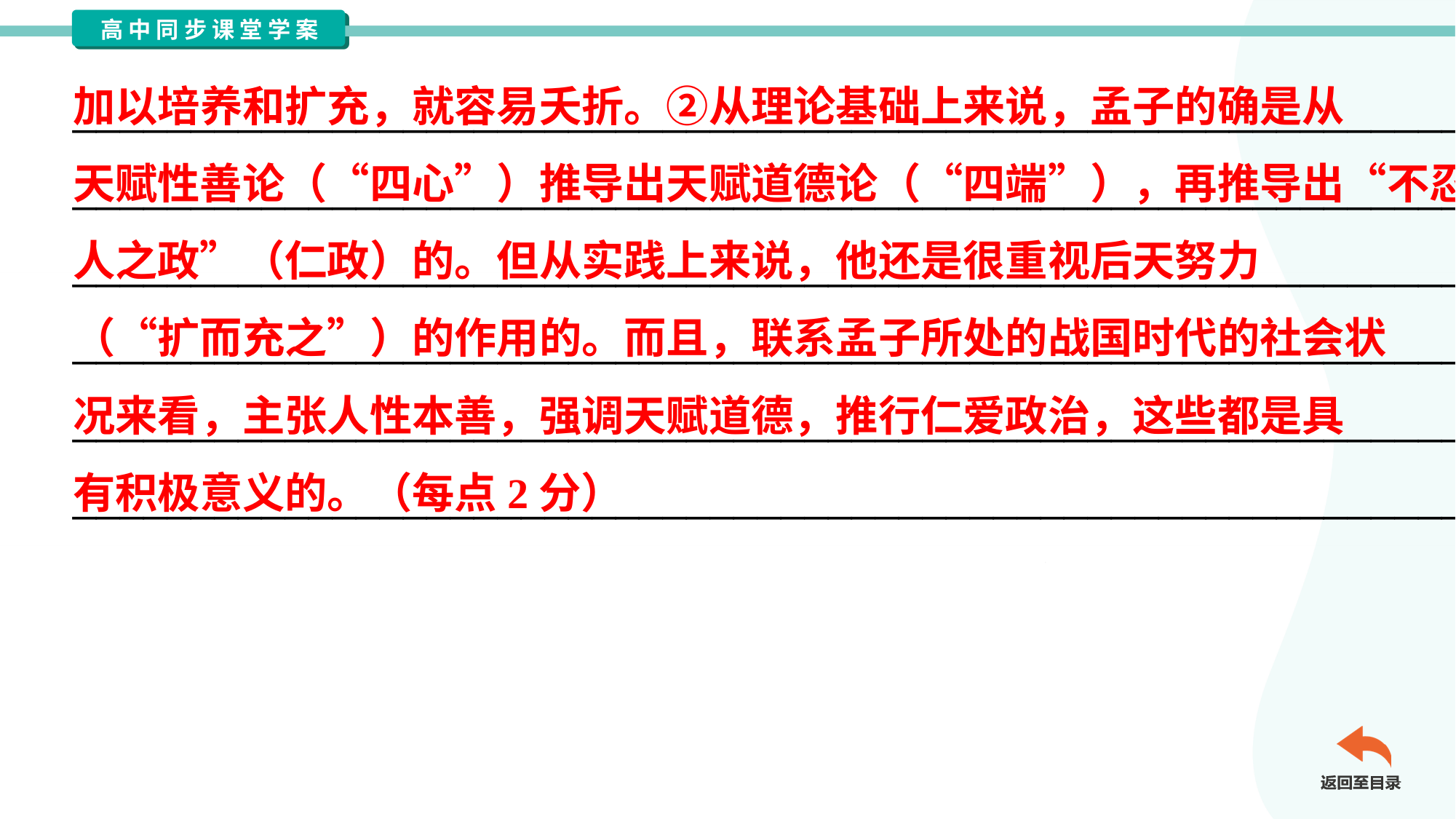

加以培养和扩充，就容易夭折。②从理论基础上来说，孟子的确是从
天赋性善论（“四心”）推导出天赋道德论（“四端”），再推导出“不忍
人之政”（仁政）的。但从实践上来说，他还是很重视后天努力
（“扩而充之”）的作用的。而且，联系孟子所处的战国时代的社会状
况来看，主张人性本善，强调天赋道德，推行仁爱政治，这些都是具
有积极意义的。（每点2分）
_____________________________________________________________
_____________________________________________________________
_____________________________________________________________
_____________________________________________________________
_____________________________________________________________
_____________________________________________________________